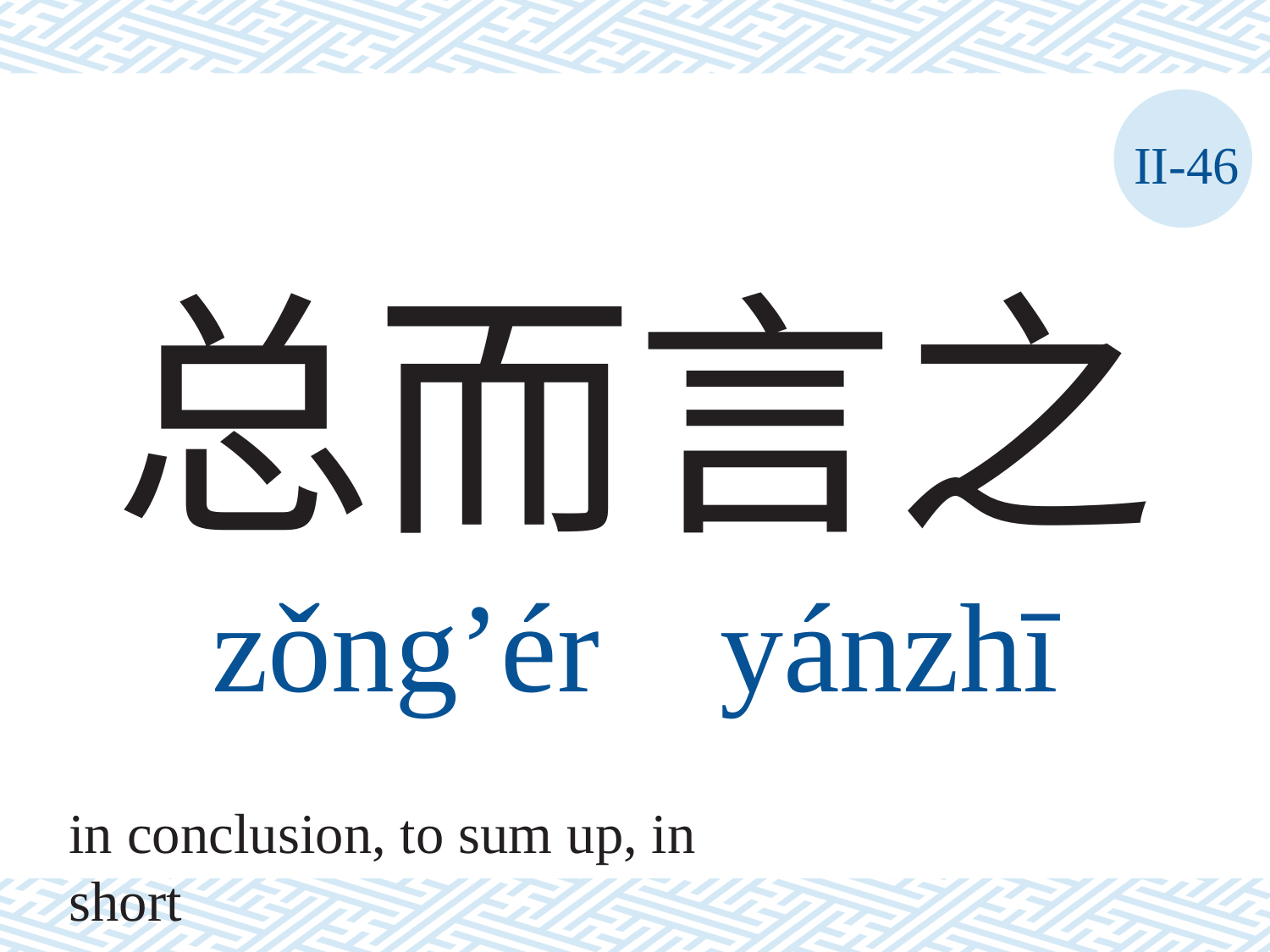

II-46
# 总而言之 zǒng’ér	yánzhī
in conclusion, to sum up, in short